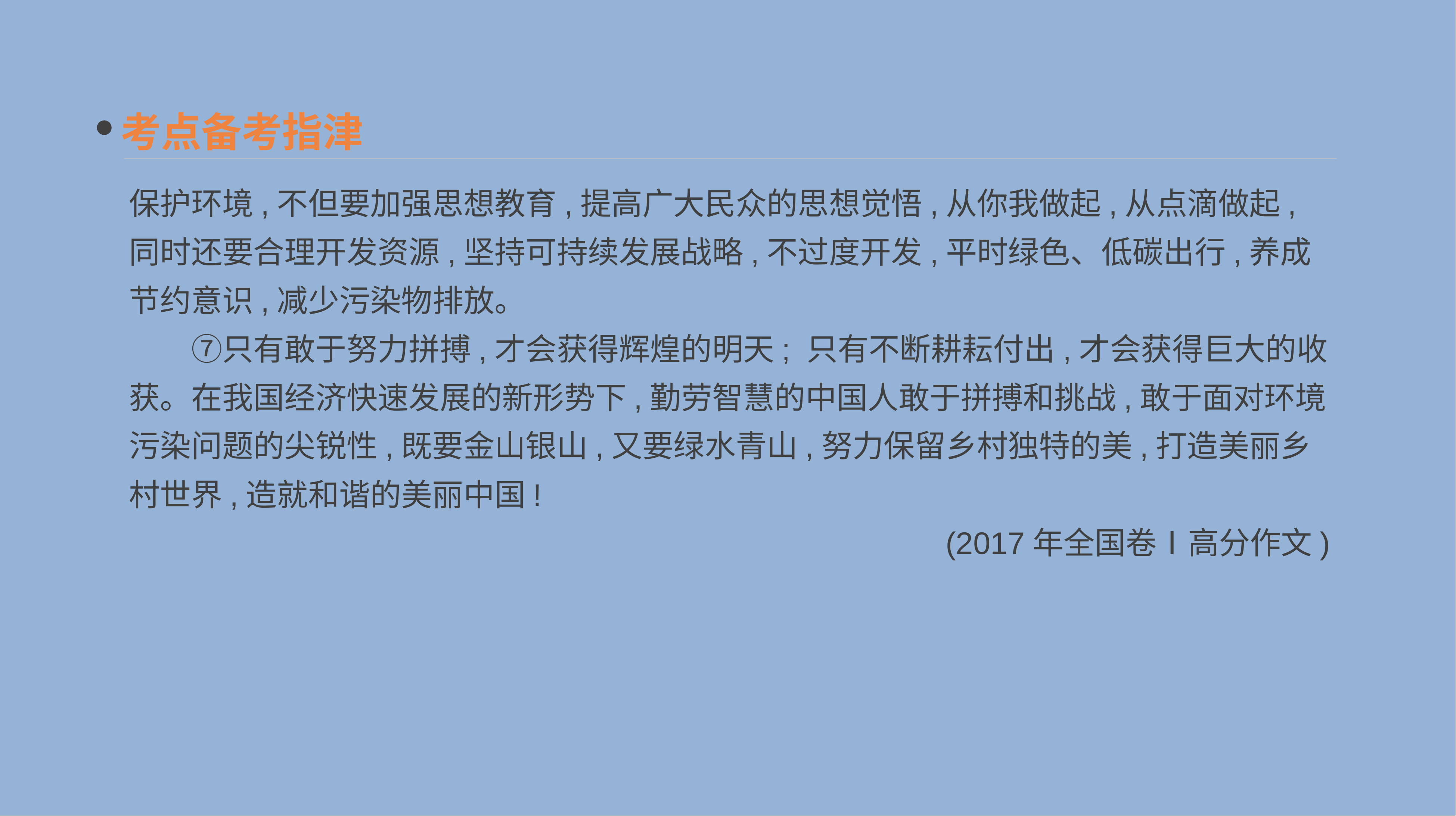

考点备考指津

保护环境,不但要加强思想教育,提高广大民众的思想觉悟,从你我做起,从点滴做起,同时还要合理开发资源,坚持可持续发展战略,不过度开发,平时绿色、低碳出行,养成节约意识,减少污染物排放。
　　⑦只有敢于努力拼搏,才会获得辉煌的明天; 只有不断耕耘付出,才会获得巨大的收获。在我国经济快速发展的新形势下,勤劳智慧的中国人敢于拼搏和挑战,敢于面对环境污染问题的尖锐性,既要金山银山,又要绿水青山,努力保留乡村独特的美,打造美丽乡村世界,造就和谐的美丽中国!
(2017年全国卷Ⅰ高分作文)